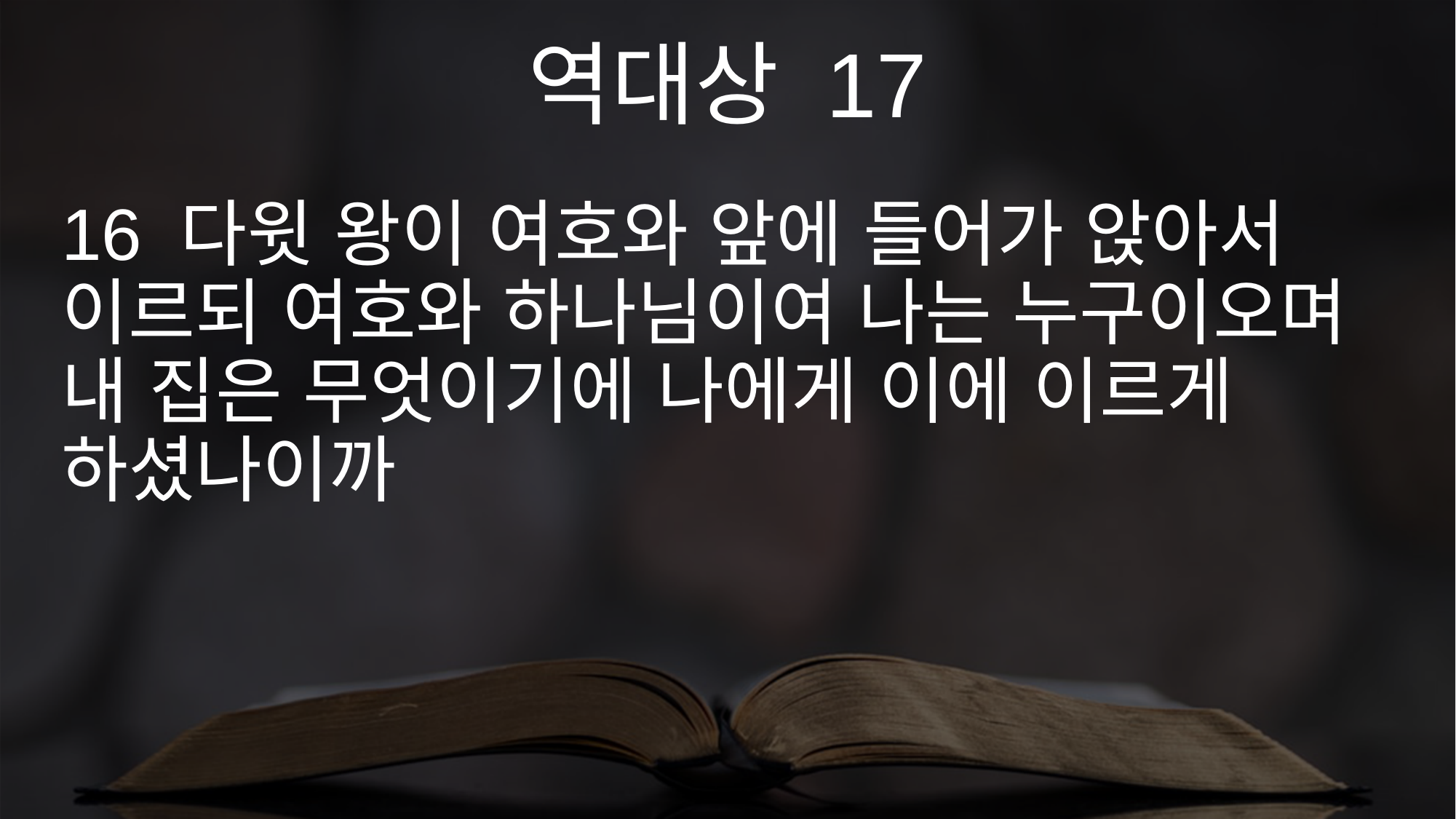

역대상 17
16 다윗 왕이 여호와 앞에 들어가 앉아서 이르되 여호와 하나님이여 나는 누구이오며 내 집은 무엇이기에 나에게 이에 이르게 하셨나이까